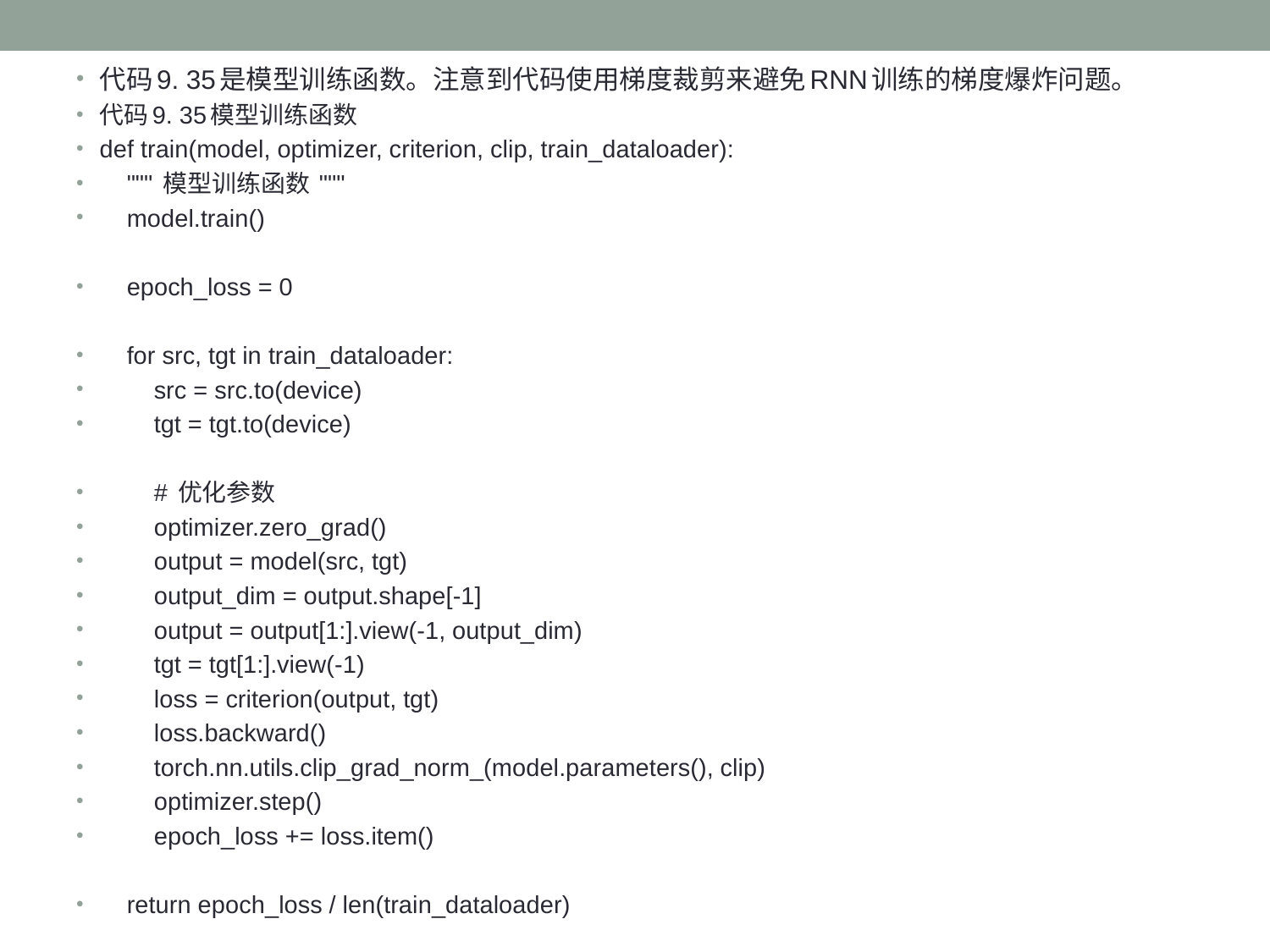

代码9. 35是模型训练函数。注意到代码使用梯度裁剪来避免RNN训练的梯度爆炸问题。
代码9. 35模型训练函数
def train(model, optimizer, criterion, clip, train_dataloader):
    """ 模型训练函数 """
    model.train()

    epoch_loss = 0

    for src, tgt in train_dataloader:
        src = src.to(device)
        tgt = tgt.to(device)

        # 优化参数
        optimizer.zero_grad()
        output = model(src, tgt)
        output_dim = output.shape[-1]
        output = output[1:].view(-1, output_dim)
        tgt = tgt[1:].view(-1)
        loss = criterion(output, tgt)
        loss.backward()
        torch.nn.utils.clip_grad_norm_(model.parameters(), clip)
        optimizer.step()
        epoch_loss += loss.item()

    return epoch_loss / len(train_dataloader)